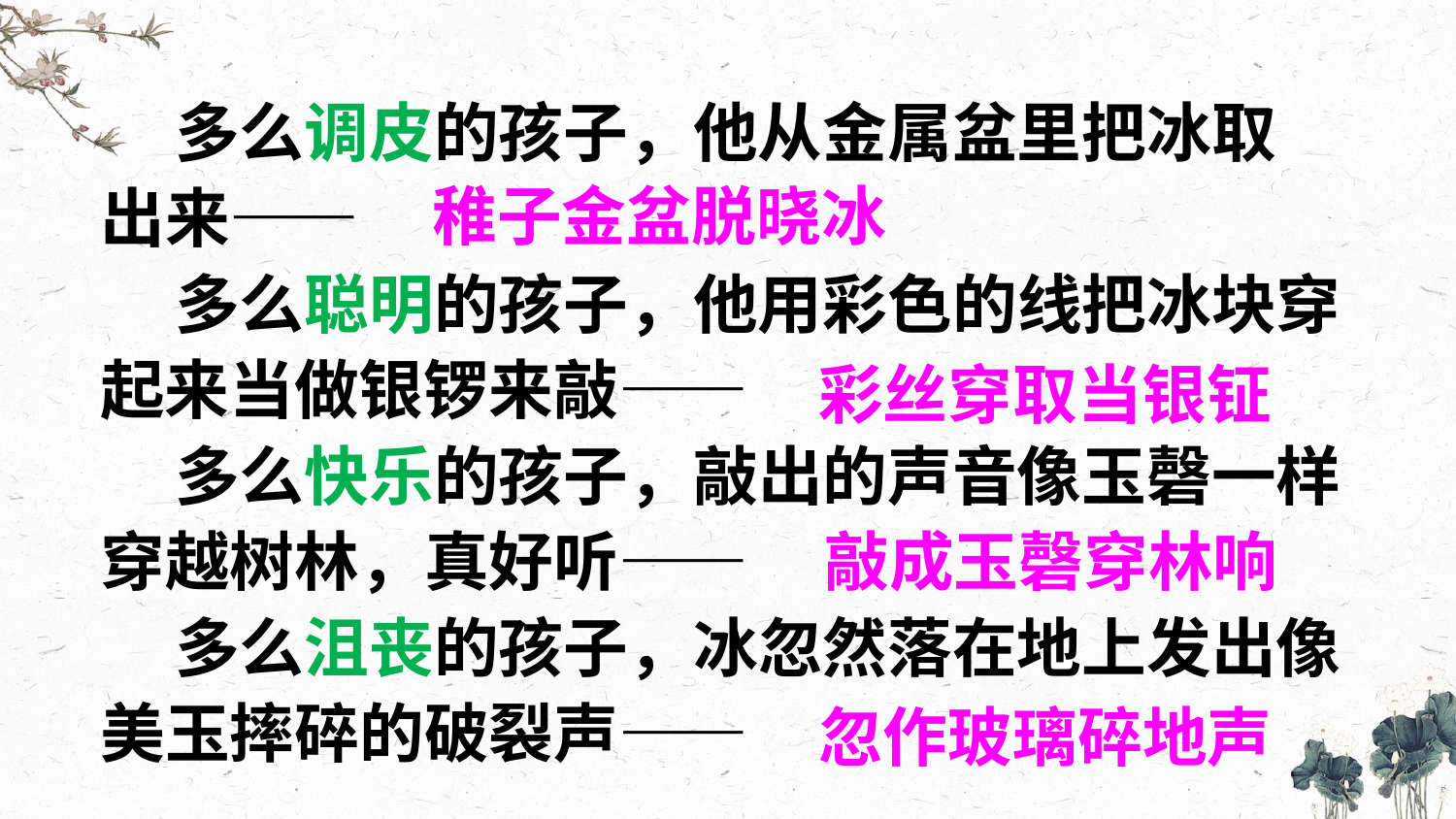

多么调皮的孩子，他从金属盆里把冰取出来——
稚子金盆脱晓冰
    多么聪明的孩子，他用彩色的线把冰块穿起来当做银锣来敲——
彩丝穿取当银钲
    多么快乐的孩子，敲出的声音像玉磬一样穿越树林，真好听——
敲成玉磬穿林响
    多么沮丧的孩子，冰忽然落在地上发出像美玉摔碎的破裂声——
忽作玻璃碎地声